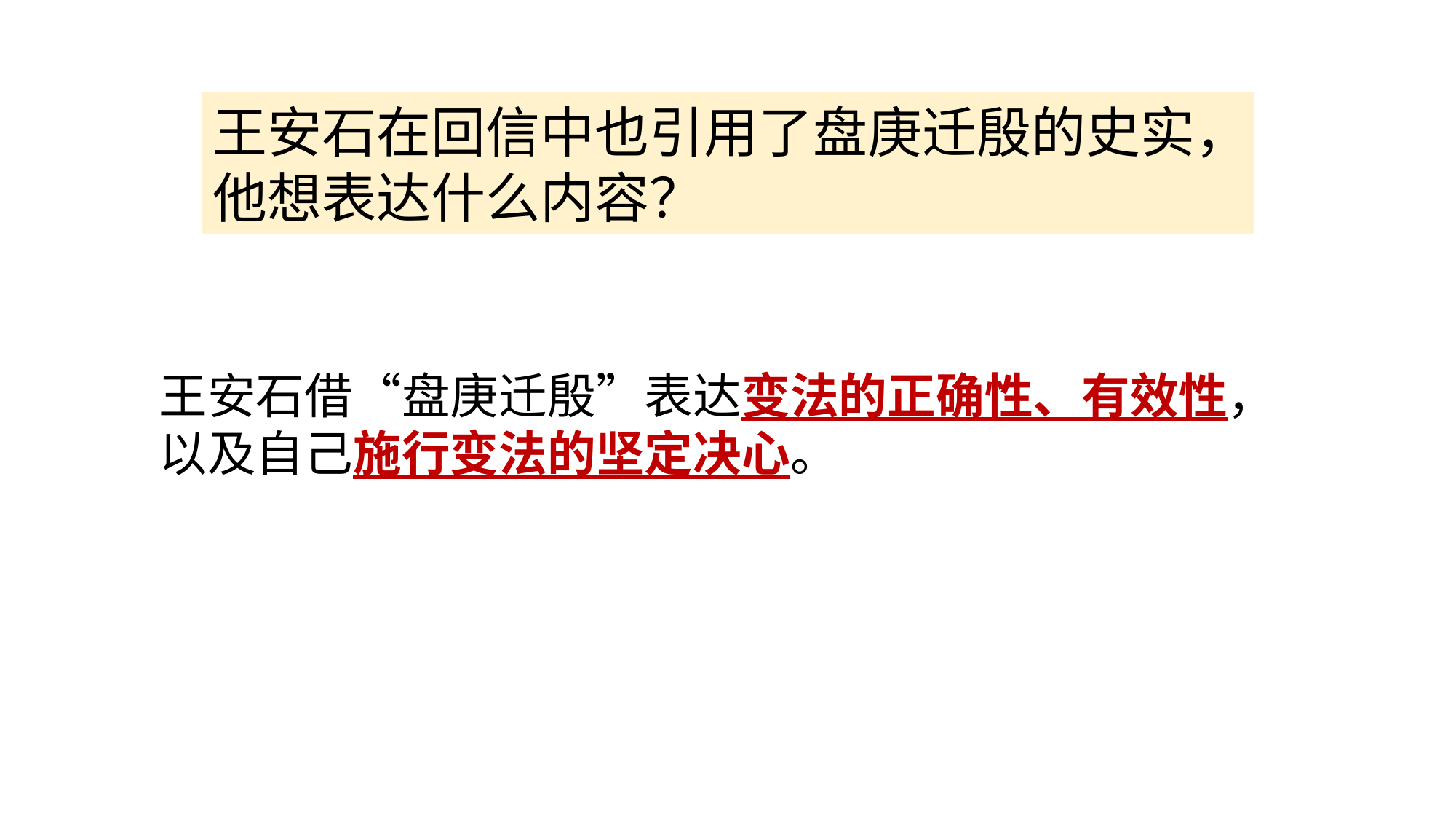

王安石在回信中也引用了盘庚迁殷的史实，
他想表达什么内容？
王安石借“盘庚迁殷”表达变法的正确性、有效性，以及自己施行变法的坚定决心。